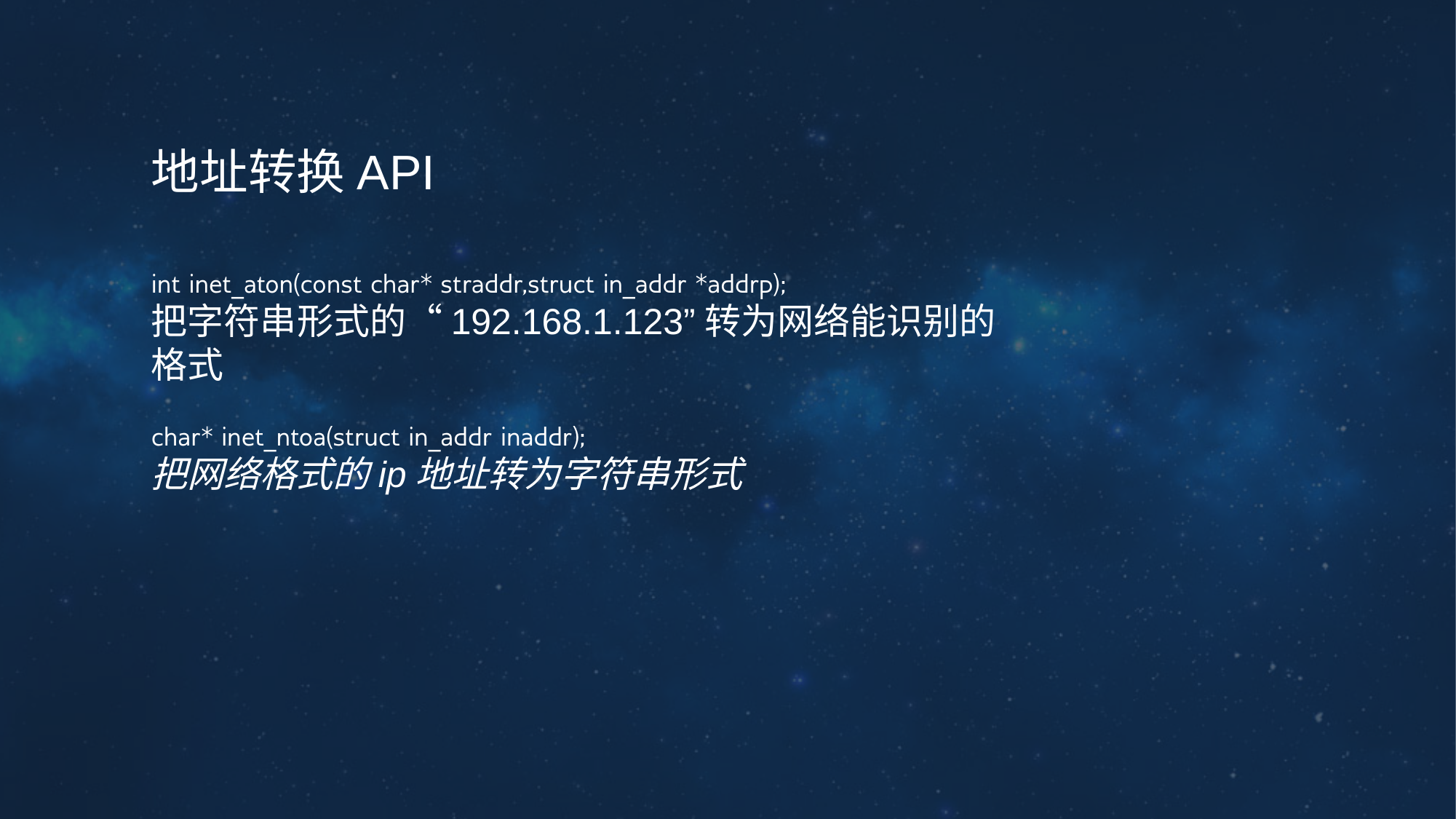

地址转换API

int inet_aton(const char* straddr,struct in_addr *addrp);
把字符串形式的“192.168.1.123”转为网络能识别的格式

char* inet_ntoa(struct in_addr inaddr);
把网络格式的ip地址转为字符串形式